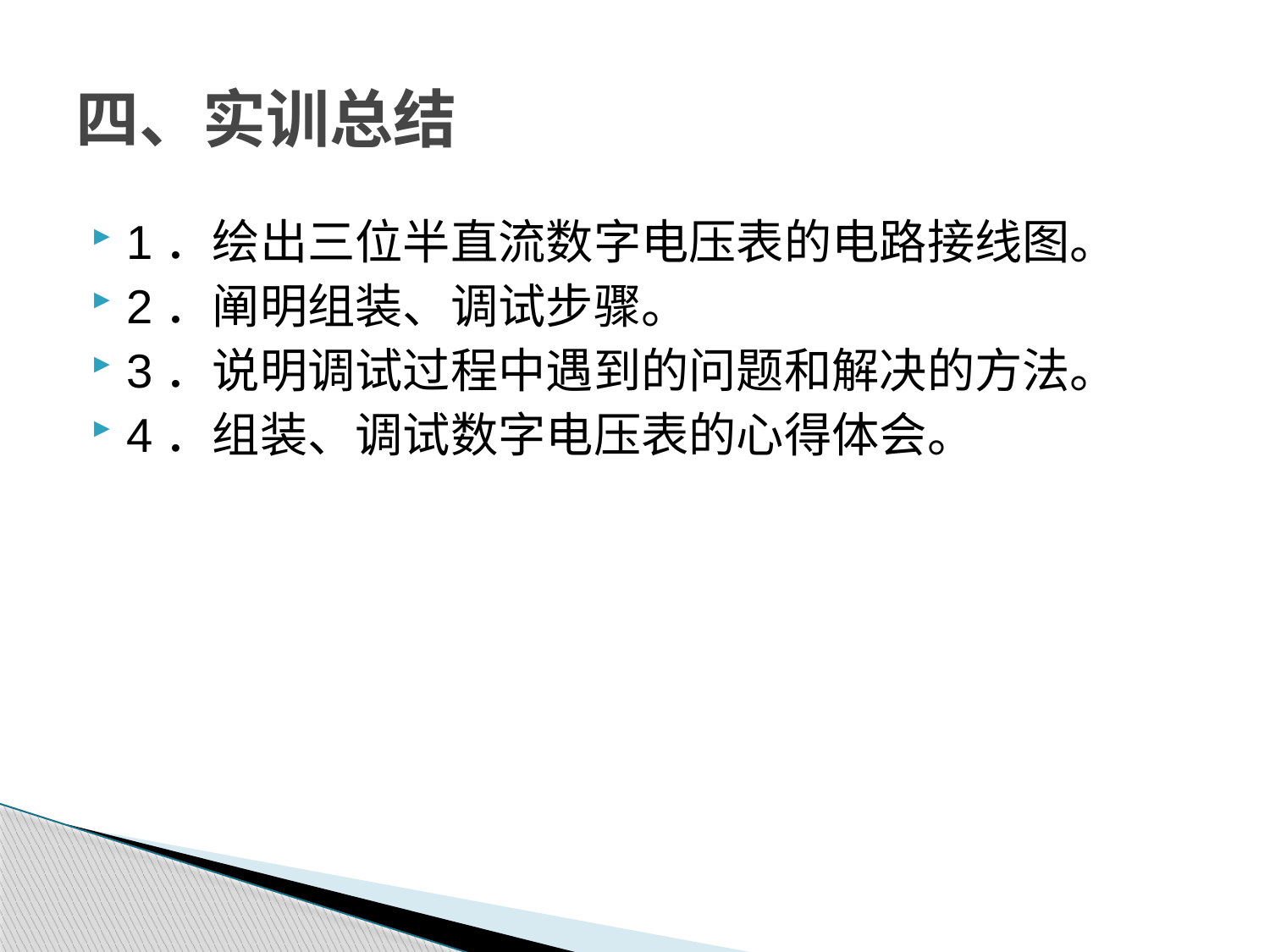

# 四、实训总结
1．绘出三位半直流数字电压表的电路接线图。
2．阐明组装、调试步骤。
3．说明调试过程中遇到的问题和解决的方法。
4．组装、调试数字电压表的心得体会。